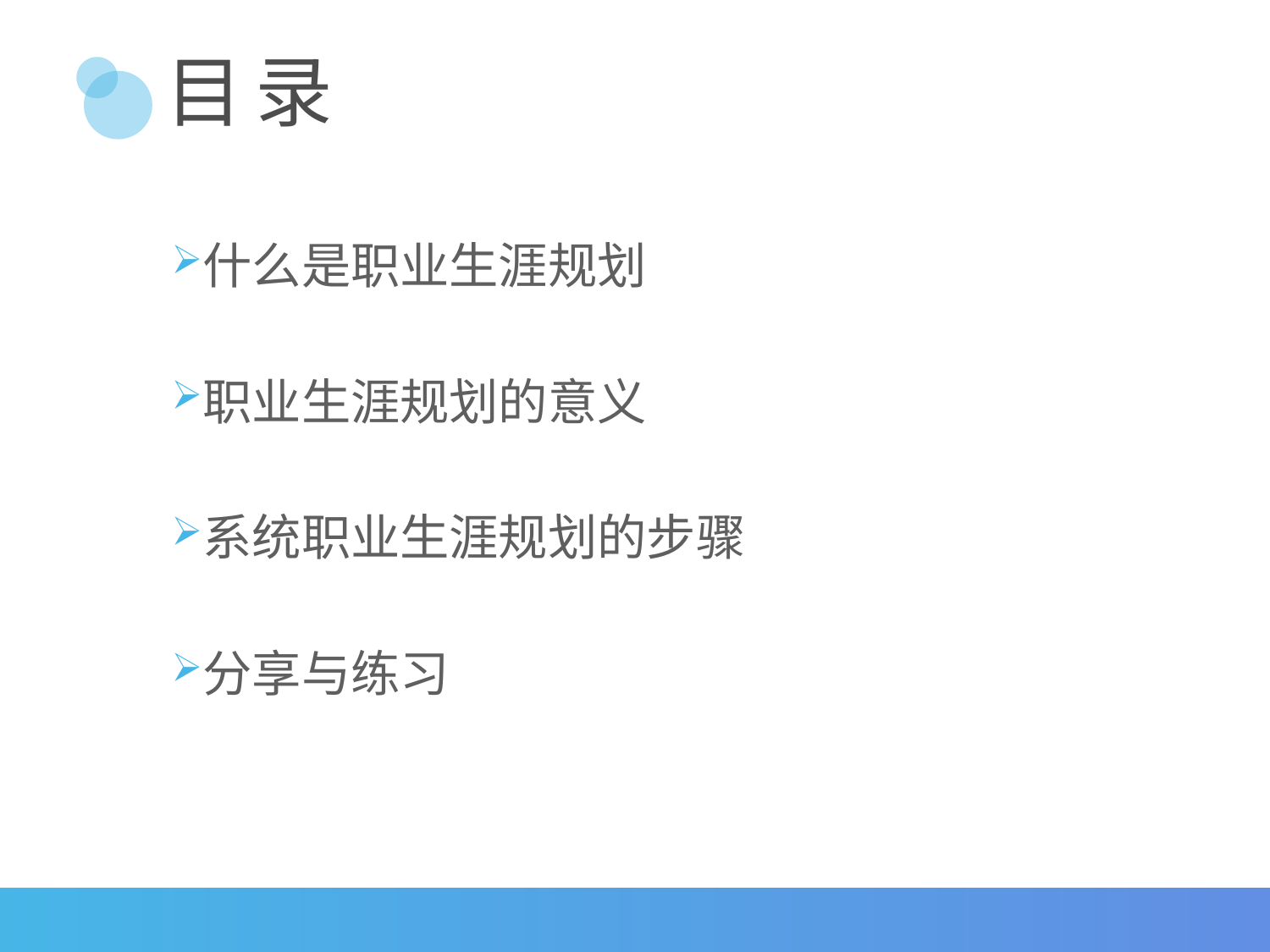

# 目 录
什么是职业生涯规划
职业生涯规划的意义
系统职业生涯规划的步骤
分享与练习